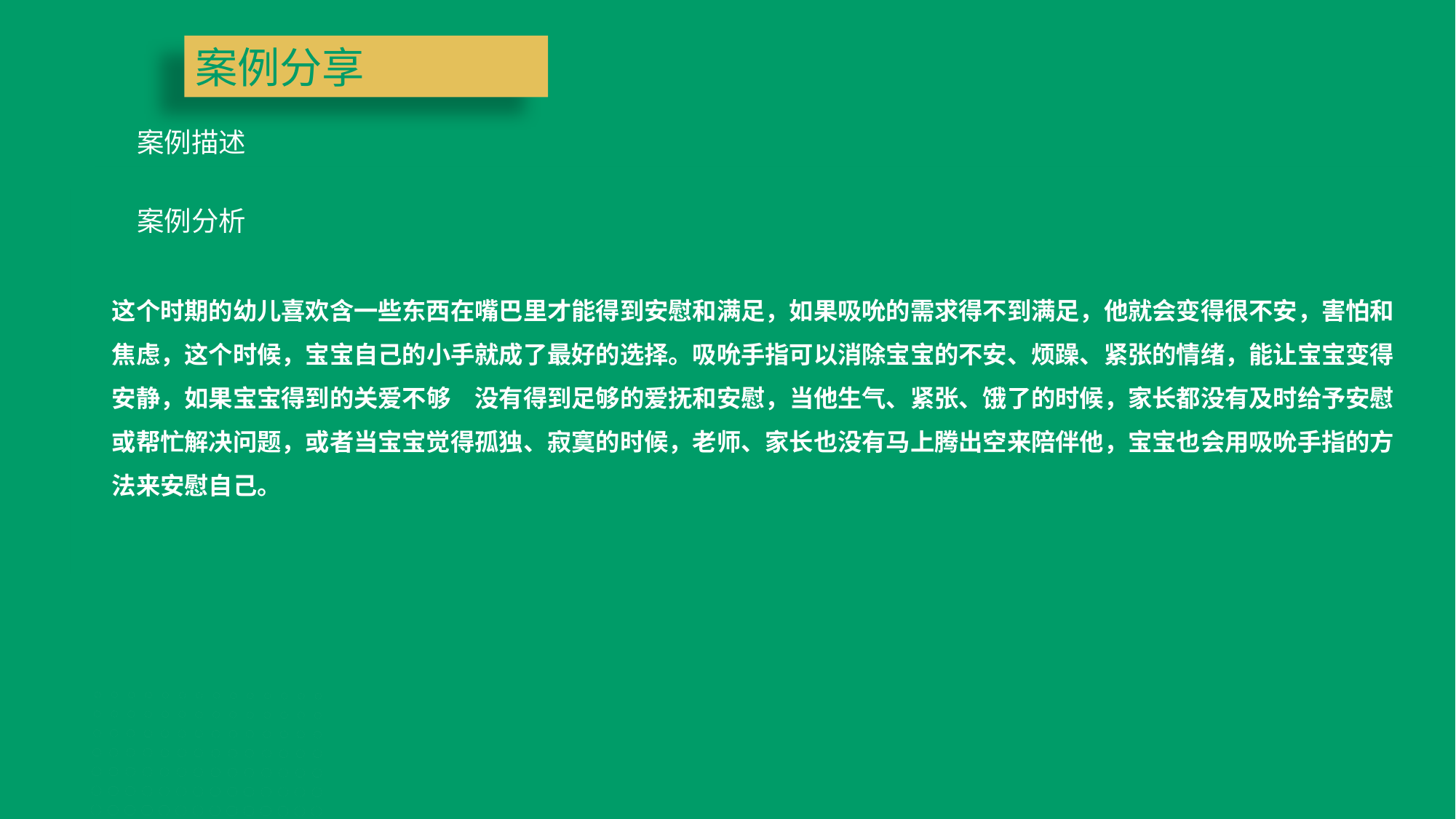

案例分享
案例描述

案例分析
这个时期的幼儿喜欢含一些东西在嘴巴里才能得到安慰和满足，如果吸吮的需求得不到满足，他就会变得很不安，害怕和焦虑，这个时候，宝宝自己的小手就成了最好的选择。吸吮手指可以消除宝宝的不安、烦躁、紧张的情绪，能让宝宝变得安静，如果宝宝得到的关爱不够　没有得到足够的爱抚和安慰，当他生气、紧张、饿了的时候，家长都没有及时给予安慰或帮忙解决问题，或者当宝宝觉得孤独、寂寞的时候，老师、家长也没有马上腾出空来陪伴他，宝宝也会用吸吮手指的方法来安慰自己。